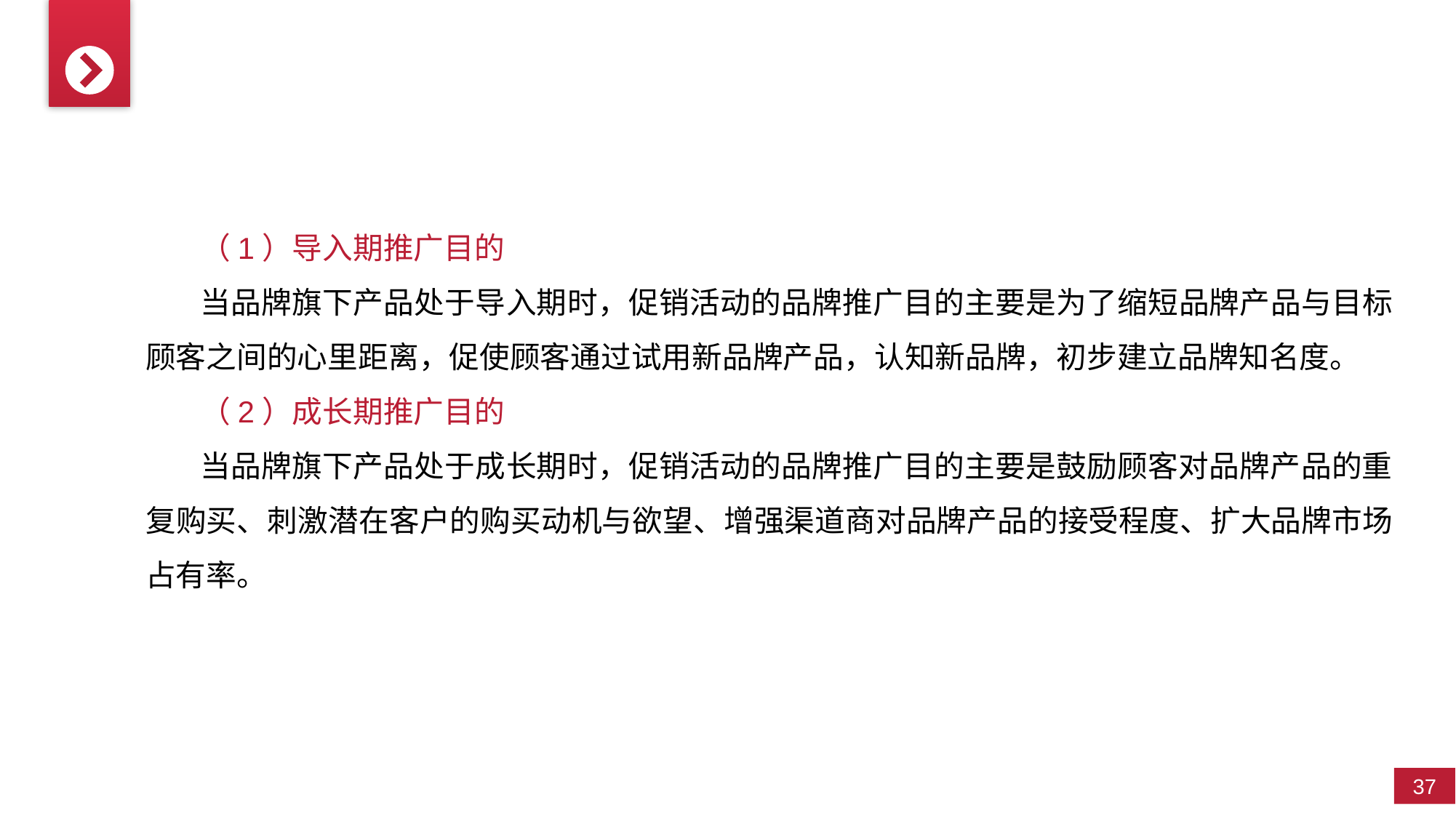

（1）导入期推广目的
当品牌旗下产品处于导入期时，促销活动的品牌推广目的主要是为了缩短品牌产品与目标顾客之间的心里距离，促使顾客通过试用新品牌产品，认知新品牌，初步建立品牌知名度。
（2）成长期推广目的
当品牌旗下产品处于成长期时，促销活动的品牌推广目的主要是鼓励顾客对品牌产品的重复购买、刺激潜在客户的购买动机与欲望、增强渠道商对品牌产品的接受程度、扩大品牌市场占有率。